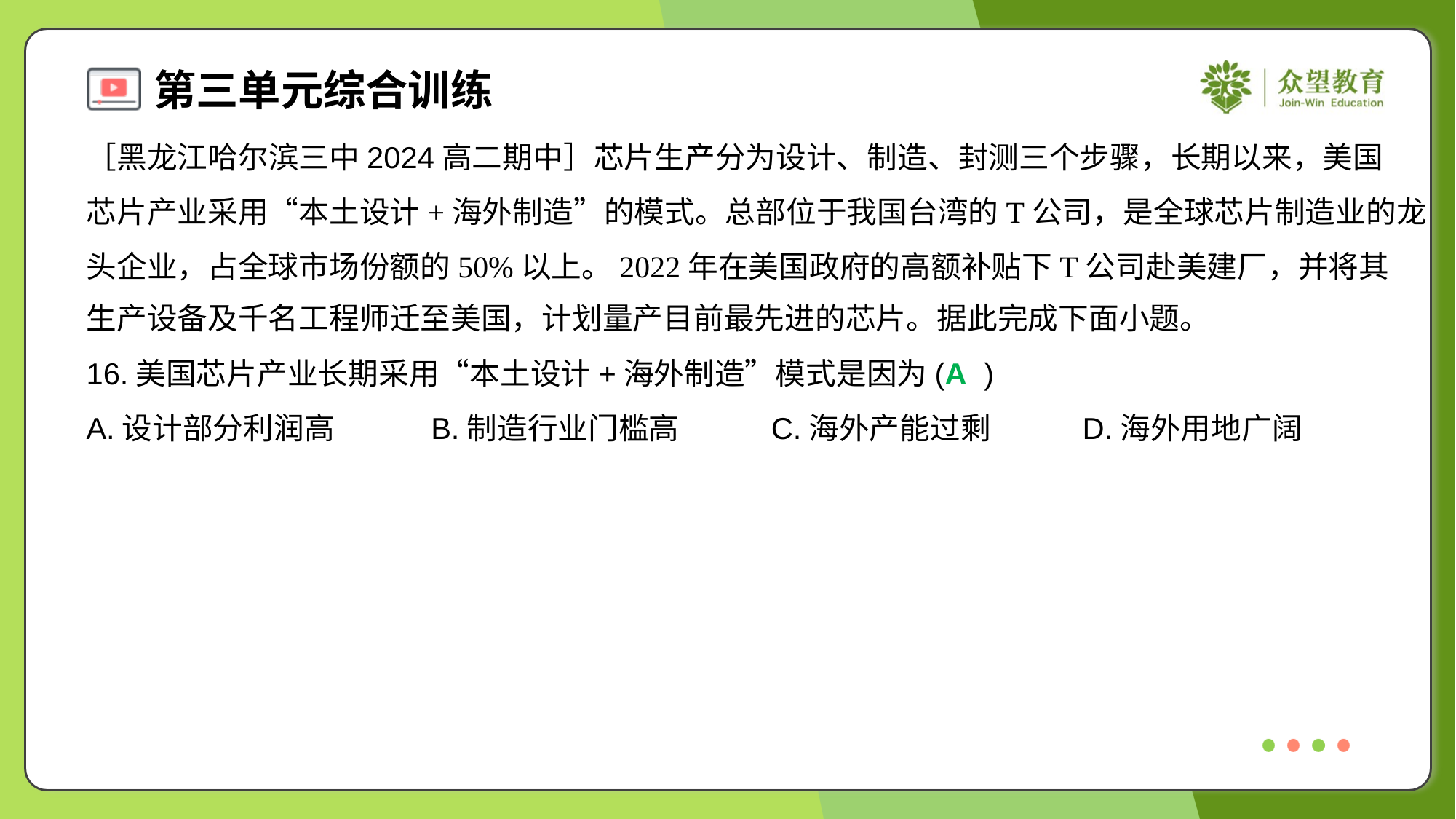

［黑龙江哈尔滨三中2024高二期中］芯片生产分为设计、制造、封测三个步骤，长期以来，美国
芯片产业采用“本土设计+海外制造”的模式。总部位于我国台湾的T公司，是全球芯片制造业的龙
头企业，占全球市场份额的50%以上。2022年在美国政府的高额补贴下T公司赴美建厂，并将其
生产设备及千名工程师迁至美国，计划量产目前最先进的芯片。据此完成下面小题。
16.美国芯片产业长期采用“本土设计+海外制造”模式是因为(     )
A
A.设计部分利润高	B.制造行业门槛高	C.海外产能过剩	D.海外用地广阔